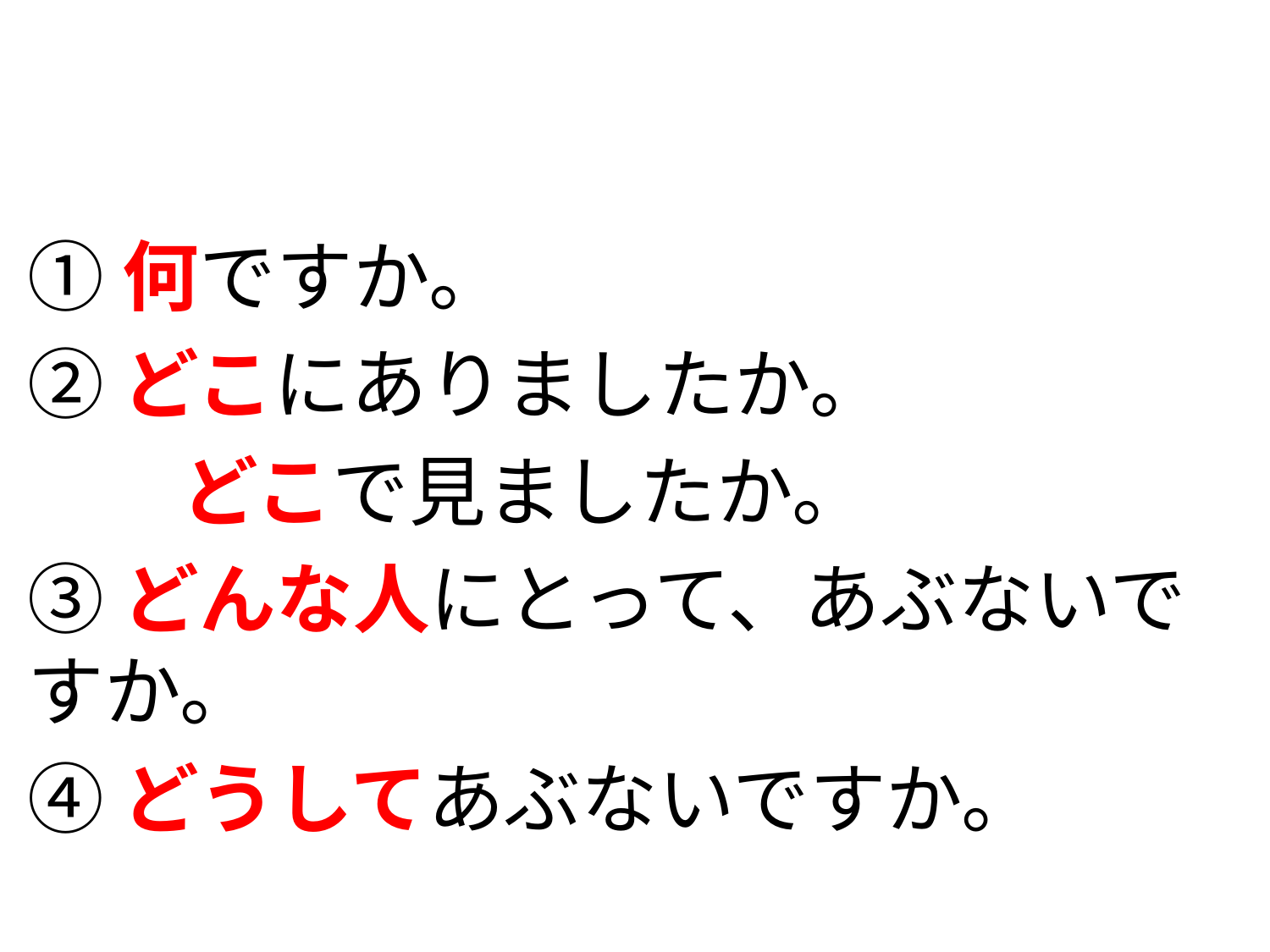

#
①何ですか。
②どこにありましたか。
　　どこで見ましたか。
③どんな人にとって、あぶないですか。
④どうしてあぶないですか。